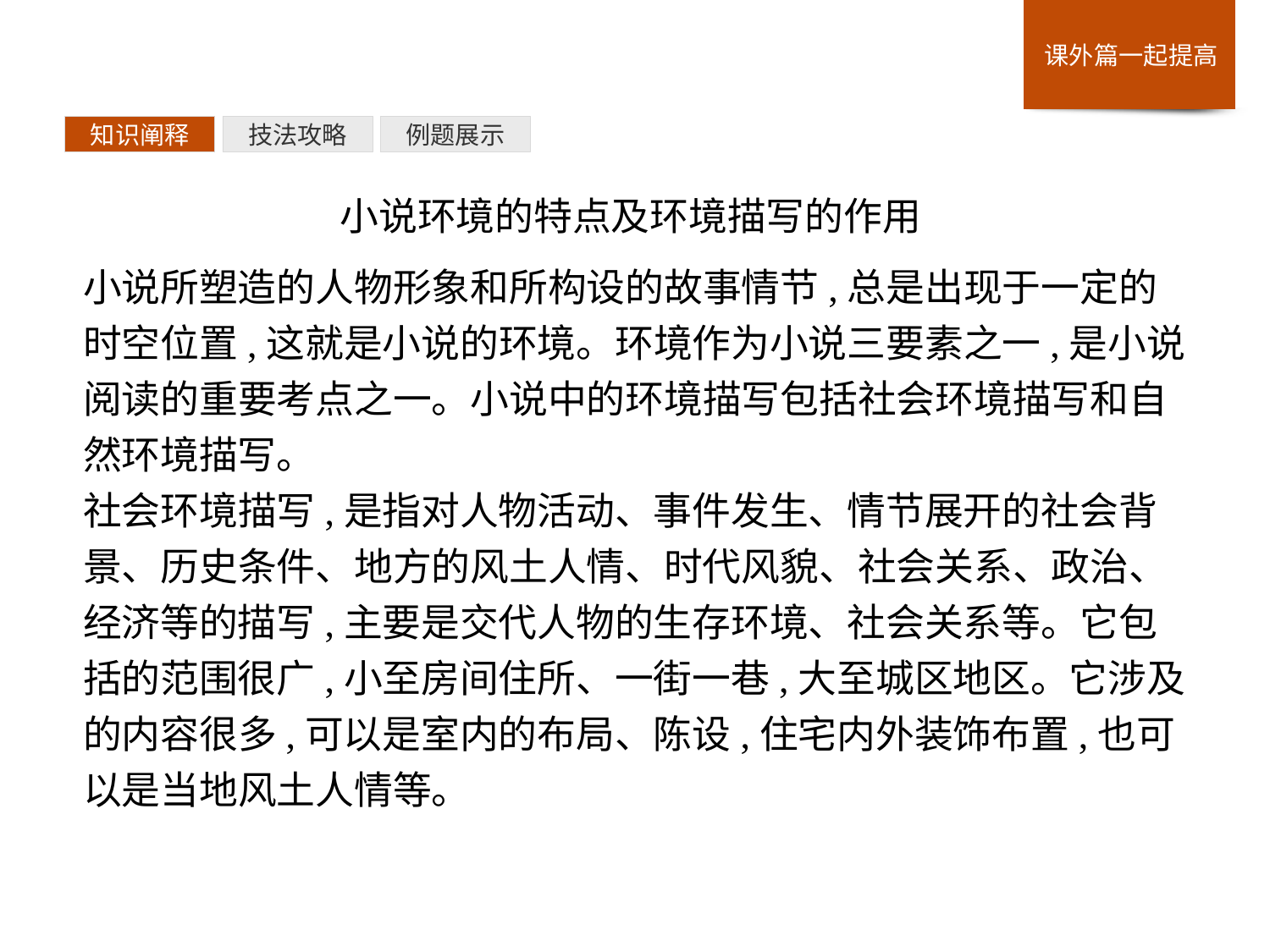

例题展示
技法攻略
知识阐释
小说环境的特点及环境描写的作用
小说所塑造的人物形象和所构设的故事情节,总是出现于一定的时空位置,这就是小说的环境。环境作为小说三要素之一,是小说阅读的重要考点之一。小说中的环境描写包括社会环境描写和自然环境描写。
社会环境描写,是指对人物活动、事件发生、情节展开的社会背景、历史条件、地方的风土人情、时代风貌、社会关系、政治、经济等的描写,主要是交代人物的生存环境、社会关系等。它包括的范围很广,小至房间住所、一街一巷,大至城区地区。它涉及的内容很多,可以是室内的布局、陈设,住宅内外装饰布置,也可以是当地风土人情等。